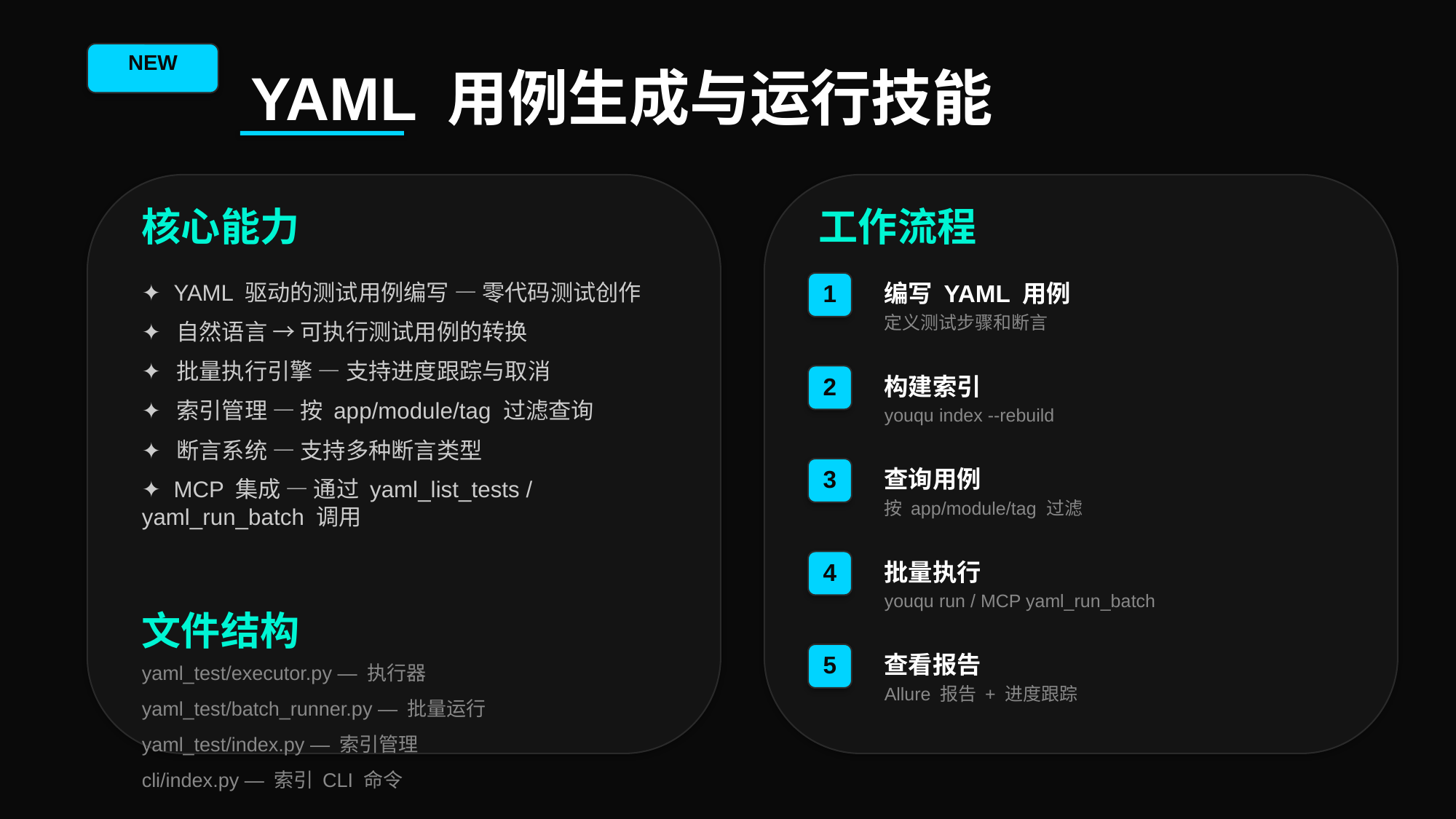

NEW
YAML 用例生成与运行技能

核心能力
工作流程
✦  YAML 驱动的测试用例编写 — 零代码测试创作
✦  自然语言 → 可执行测试用例的转换
✦  批量执行引擎 — 支持进度跟踪与取消
✦  索引管理 — 按 app/module/tag 过滤查询
✦  断言系统 — 支持多种断言类型
✦  MCP 集成 — 通过 yaml_list_tests / yaml_run_batch 调用

1
编写 YAML 用例
定义测试步骤和断言

2
构建索引
youqu index --rebuild

3
查询用例
按 app/module/tag 过滤

4
批量执行
youqu run / MCP yaml_run_batch
文件结构

5
查看报告
yaml_test/executor.py — 执行器
yaml_test/batch_runner.py — 批量运行
yaml_test/index.py — 索引管理
cli/index.py — 索引 CLI 命令
Allure 报告 + 进度跟踪